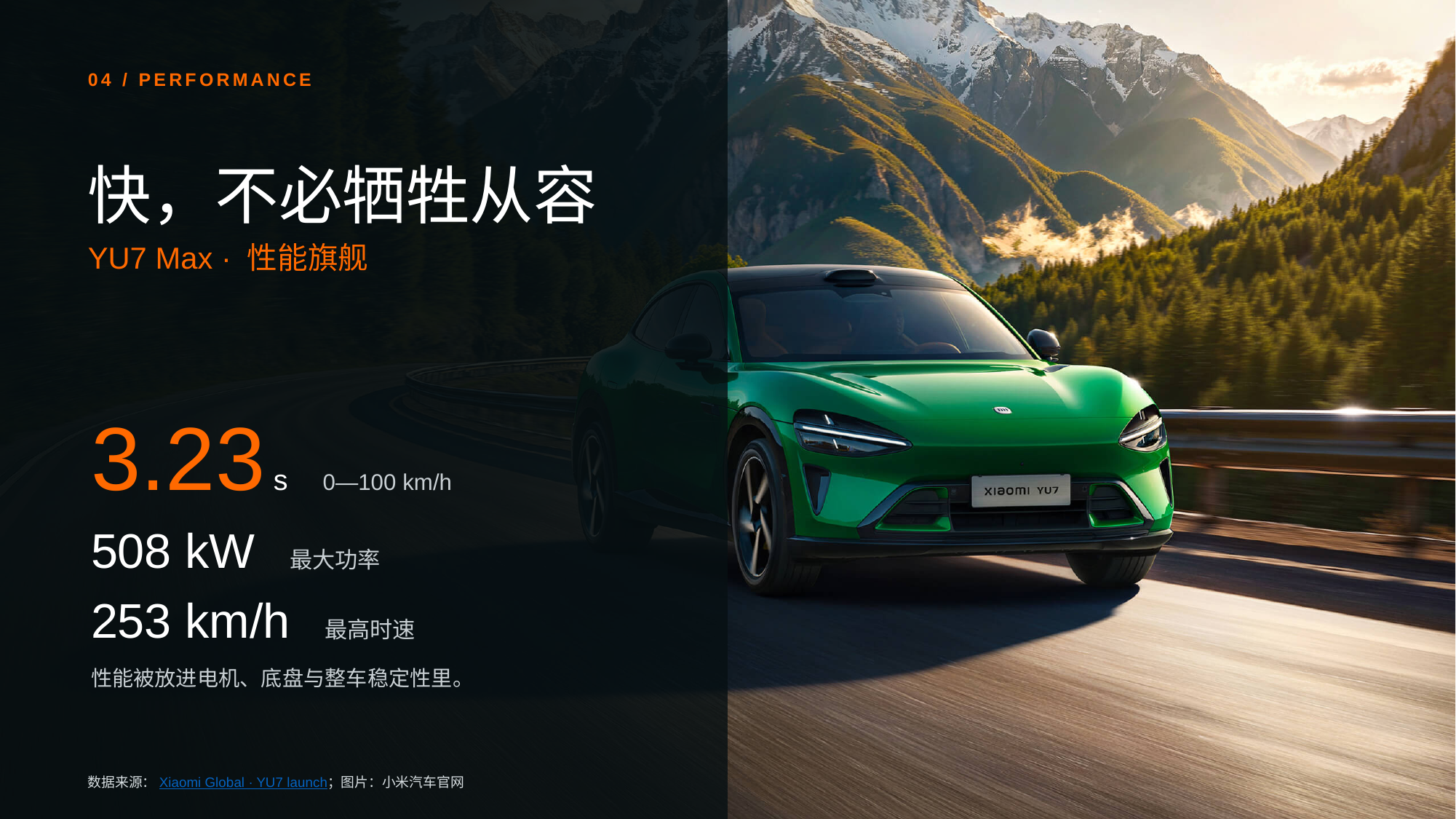

04 / PERFORMANCE
快，不必牺牲从容
YU7 Max · 性能旗舰
3.23 s　0—100 km/h
508 kW　最大功率
253 km/h　最高时速
性能被放进电机、底盘与整车稳定性里。
数据来源：Xiaomi Global · YU7 launch；图片：小米汽车官网